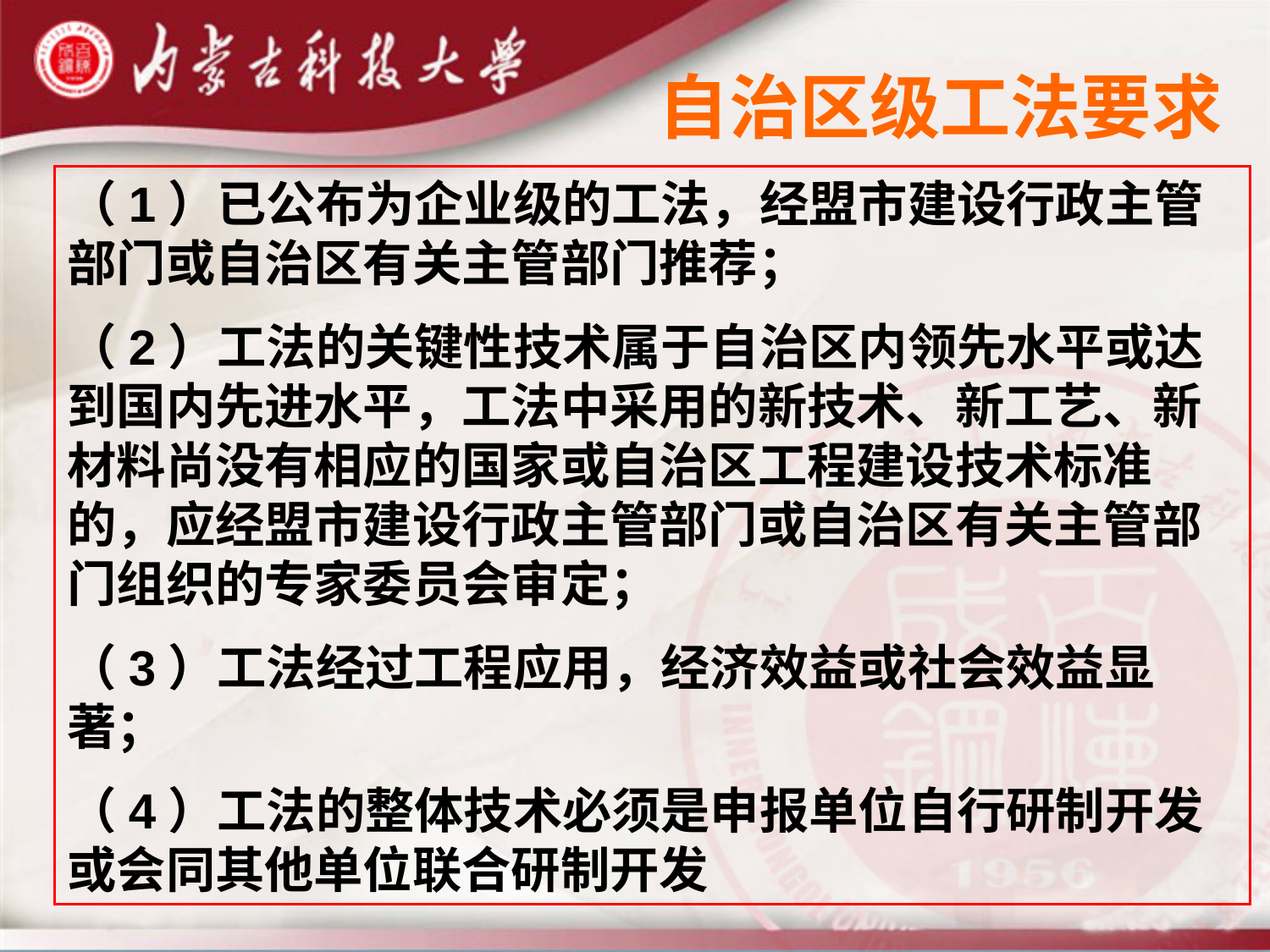

自治区级工法要求
（1）已公布为企业级的工法，经盟市建设行政主管部门或自治区有关主管部门推荐；
（2）工法的关键性技术属于自治区内领先水平或达到国内先进水平，工法中采用的新技术、新工艺、新材料尚没有相应的国家或自治区工程建设技术标准的，应经盟市建设行政主管部门或自治区有关主管部门组织的专家委员会审定；
（3）工法经过工程应用，经济效益或社会效益显著；
（4）工法的整体技术必须是申报单位自行研制开发或会同其他单位联合研制开发